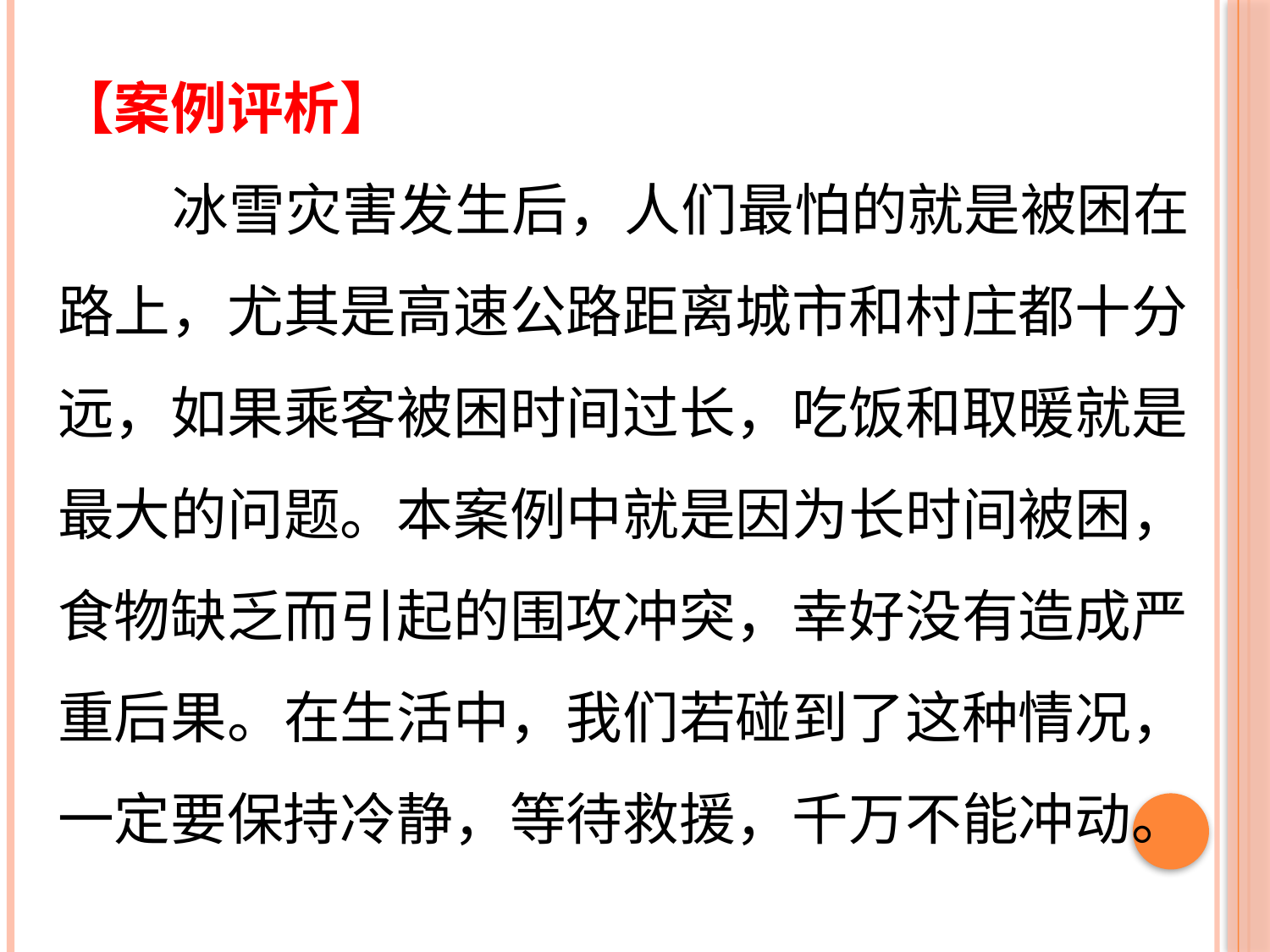

【案例评析】
        冰雪灾害发生后，人们最怕的就是被困在路上，尤其是高速公路距离城市和村庄都十分远，如果乘客被困时间过长，吃饭和取暖就是最大的问题。本案例中就是因为长时间被困，食物缺乏而引起的围攻冲突，幸好没有造成严重后果。在生活中，我们若碰到了这种情况，一定要保持冷静，等待救援，千万不能冲动。